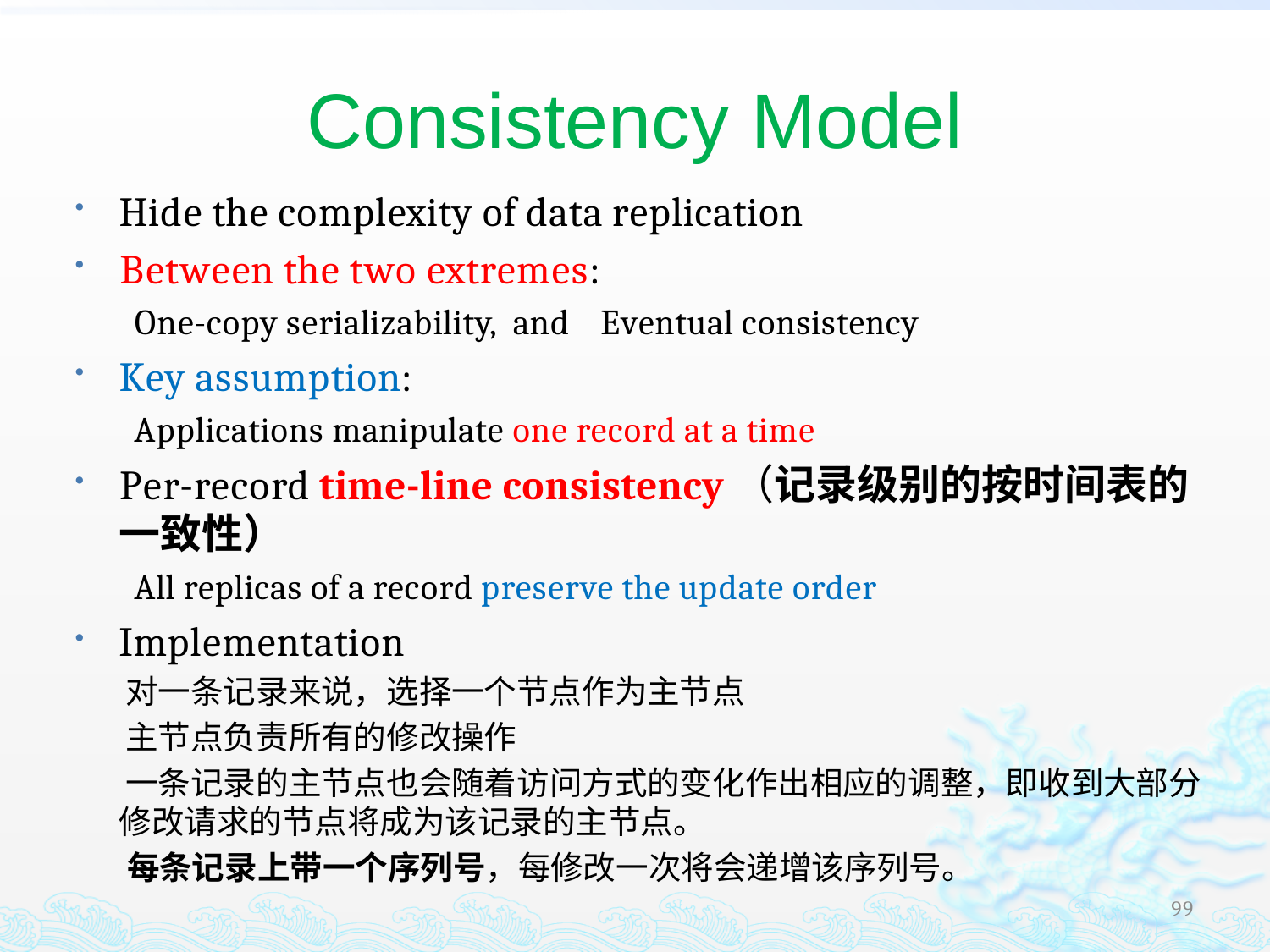

# Consistency Model
Hide the complexity of data replication
Between the two extremes:
One-copy serializability,  and    Eventual consistency
Key assumption:
Applications manipulate one record at a time
Per-record time-line consistency（记录级别的按时间表的一致性）
All replicas of a record preserve the update order
Implementation
      对一条记录来说，选择一个节点作为主节点
      主节点负责所有的修改操作
      一条记录的主节点也会随着访问方式的变化作出相应的调整，即收到大部分修改请求的节点将成为该记录的主节点。
      每条记录上带一个序列号，每修改一次将会递增该序列号。
99